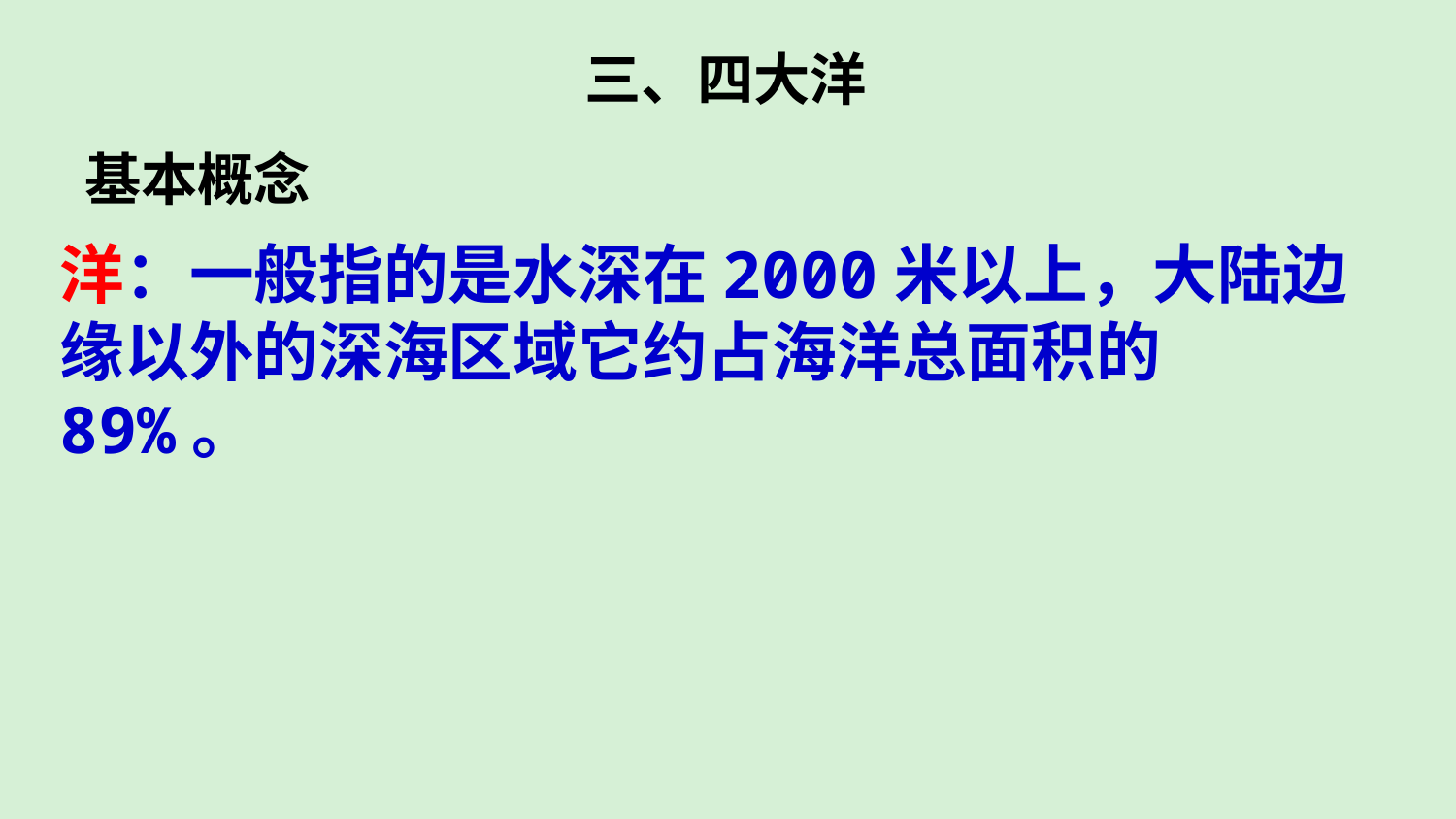

三、四大洋
基本概念
洋：一般指的是水深在2000米以上，大陆边缘以外的深海区域它约占海洋总面积的89%。